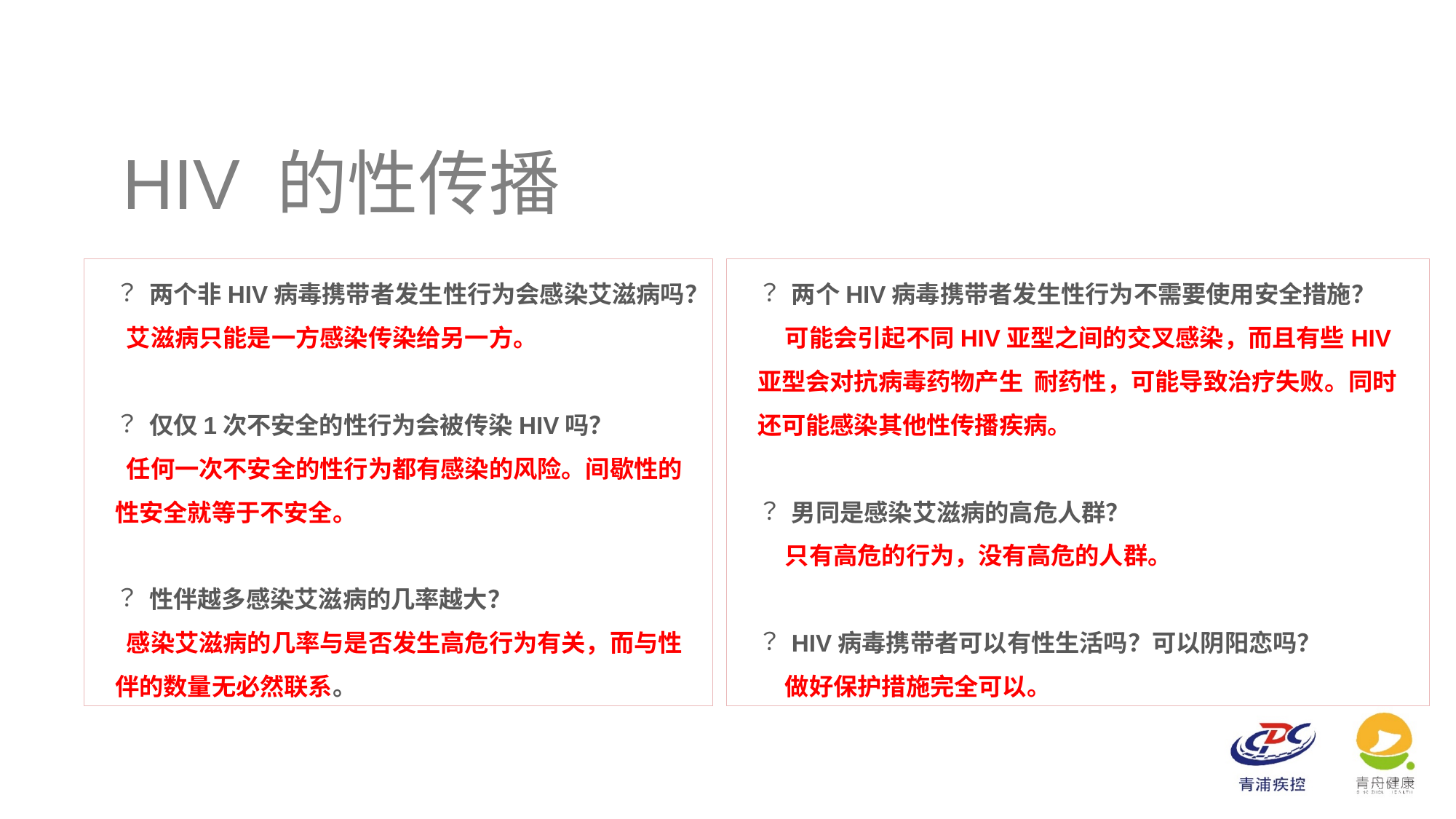

HIV 的性传播
两个非HIV病毒携带者发生性行为会感染艾滋病吗？
 艾滋病只能是一方感染传染给另一方。

仅仅1次不安全的性行为会被传染HIV吗？
 任何一次不安全的性行为都有感染的风险。间歇性的性安全就等于不安全。

性伴越多感染艾滋病的几率越大？
 感染艾滋病的几率与是否发生高危行为有关，而与性伴的数量无必然联系。
两个HIV病毒携带者发生性行为不需要使用安全措施？
    可能会引起不同HIV亚型之间的交叉感染，而且有些HIV  亚型会对抗病毒药物产生  耐药性，可能导致治疗失败。同时还可能感染其他性传播疾病。

男同是感染艾滋病的高危人群？
    只有高危的行为，没有高危的人群。

HIV病毒携带者可以有性生活吗？可以阴阳恋吗？
    做好保护措施完全可以。